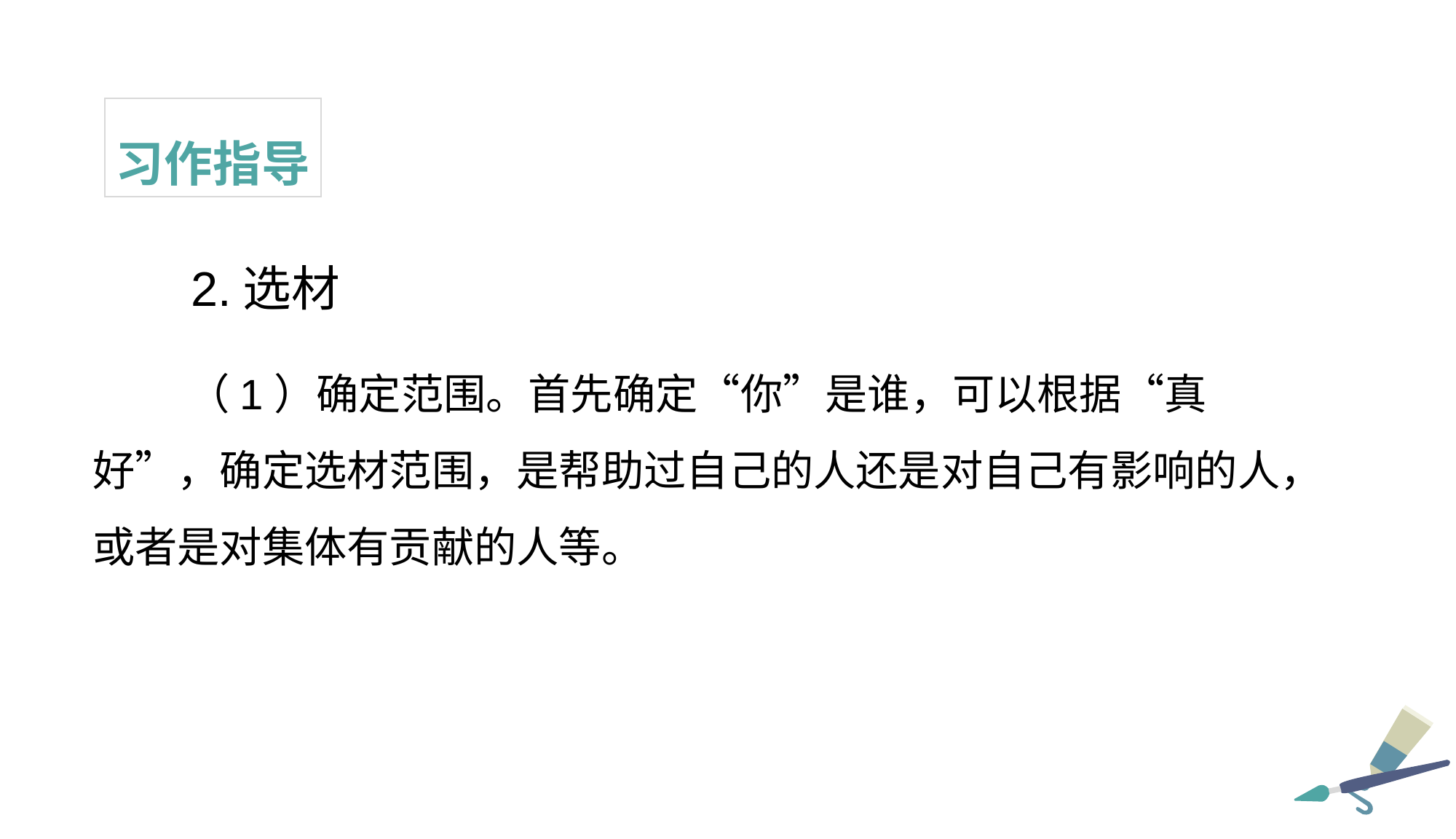

习作指导
2.选材
 （1）确定范围。首先确定“你”是谁，可以根据“真好”，确定选材范围，是帮助过自己的人还是对自己有影响的人，或者是对集体有贡献的人等。